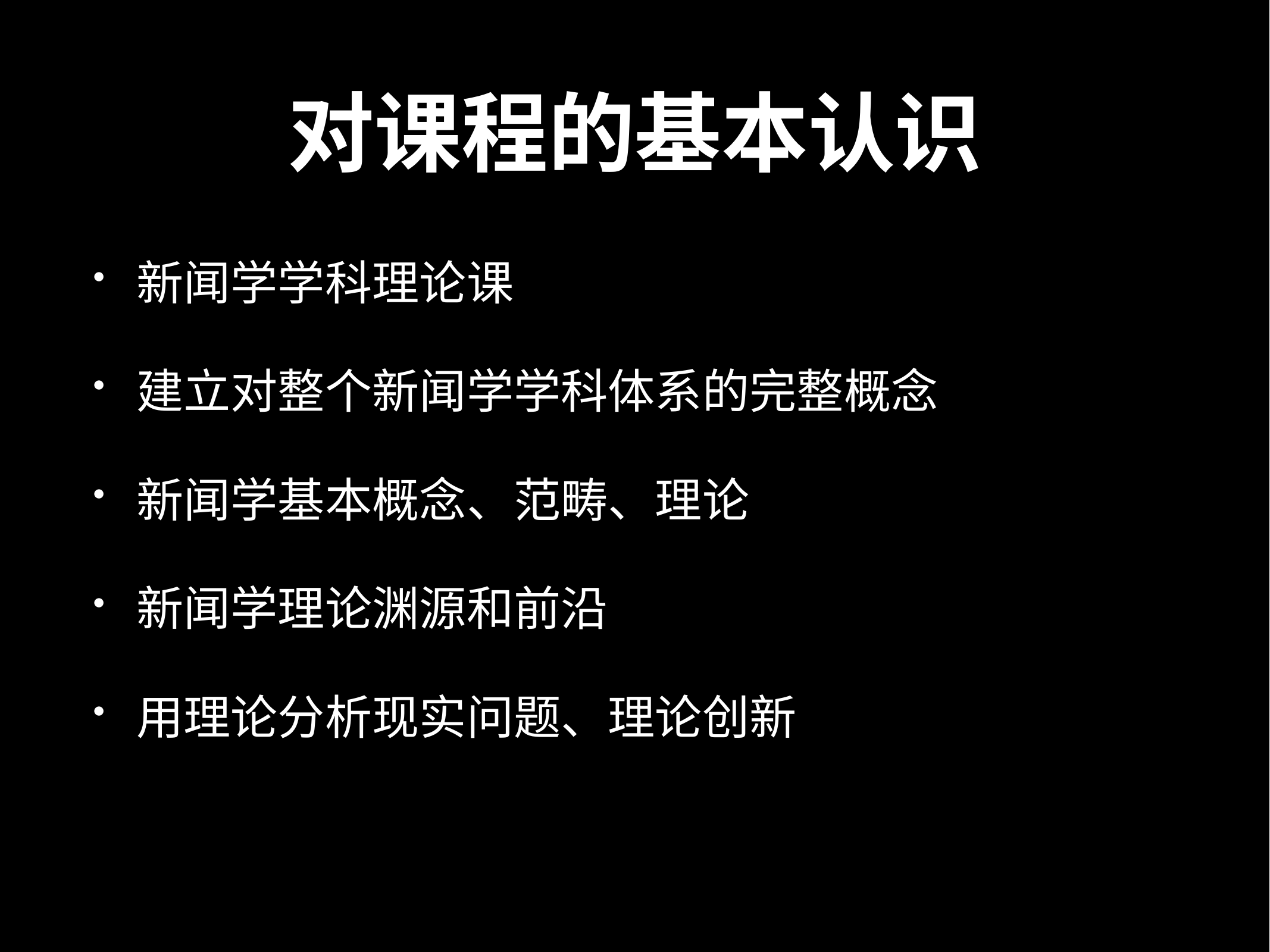

# 对课程的基本认识
新闻学学科理论课
建立对整个新闻学学科体系的完整概念
新闻学基本概念、范畴、理论
新闻学理论渊源和前沿
用理论分析现实问题、理论创新